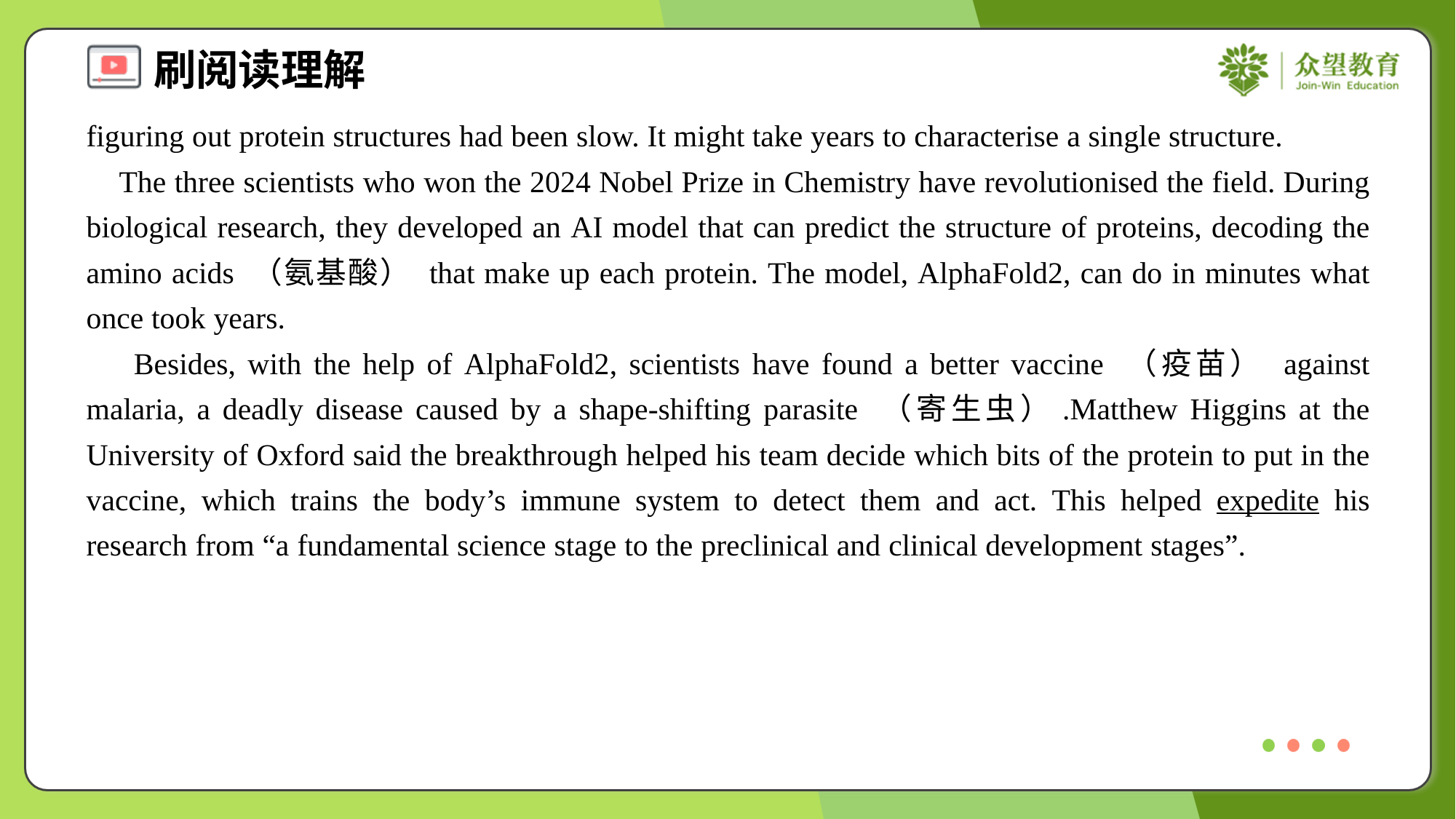

figuring out protein structures had been slow. It might take years to characterise a single structure.
    The three scientists who won the 2024 Nobel Prize in Chemistry have revolutionised the field. During biological research, they developed an AI model that can predict the structure of proteins, decoding the amino acids （氨基酸） that make up each protein. The model, AlphaFold2, can do in minutes what once took years.
    Besides, with the help of AlphaFold2, scientists have found a better vaccine （疫苗） against malaria, a deadly disease caused by a shape-shifting parasite （寄生虫）.Matthew Higgins at the University of Oxford said the breakthrough helped his team decide which bits of the protein to put in the vaccine, which trains the body’s immune system to detect them and act. This helped expedite his research from “a fundamental science stage to the preclinical and clinical development stages”.